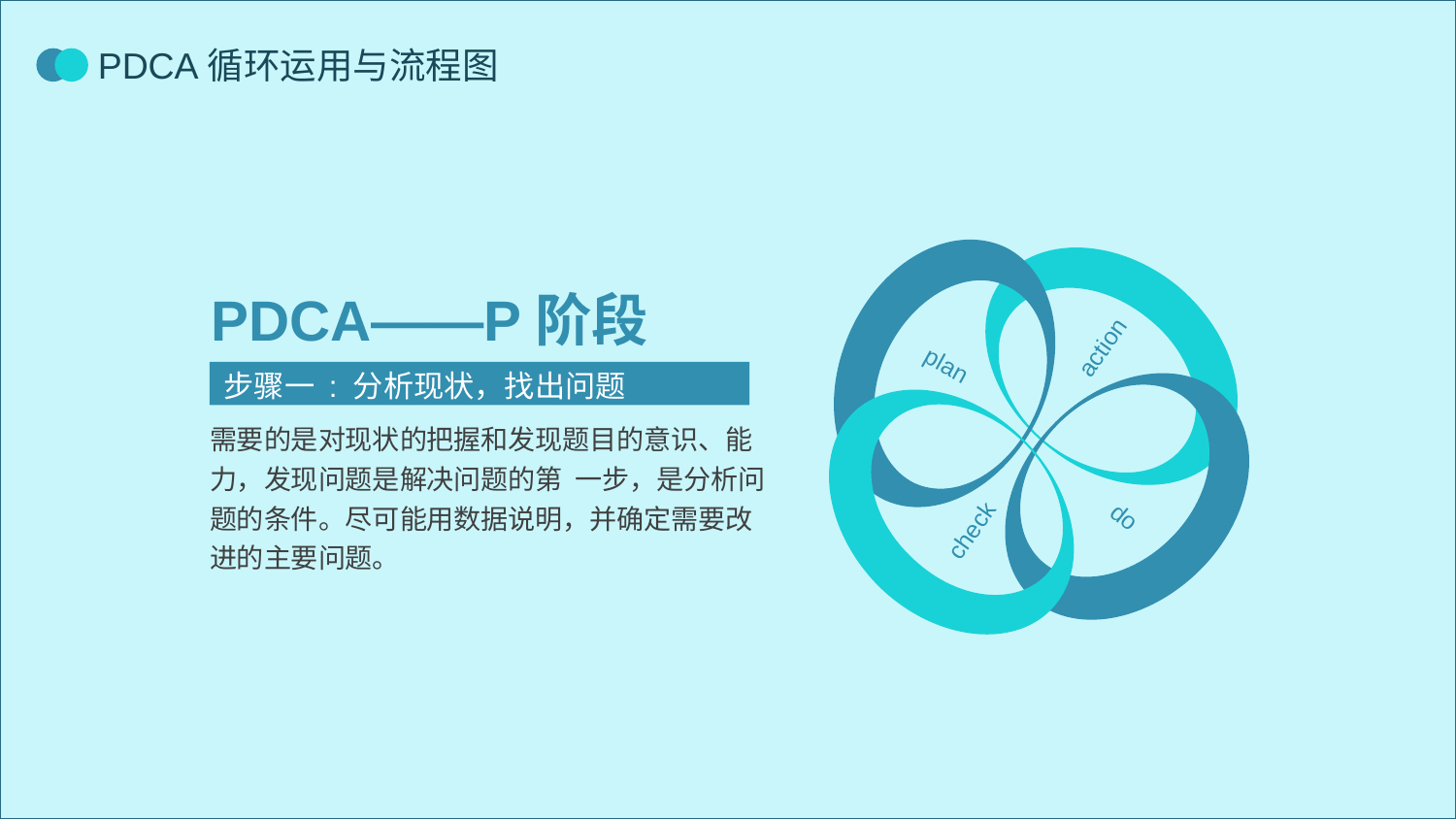

action
plan

do
check
PDCA——P阶段

步骤一 : 分析现状，找出问题
需要的是对现状的把握和发现题目的意识、能力，发现问题是解决问题的第  一步，是分析问题的条件。尽可能用数据说明，并确定需要改进的主要问题。